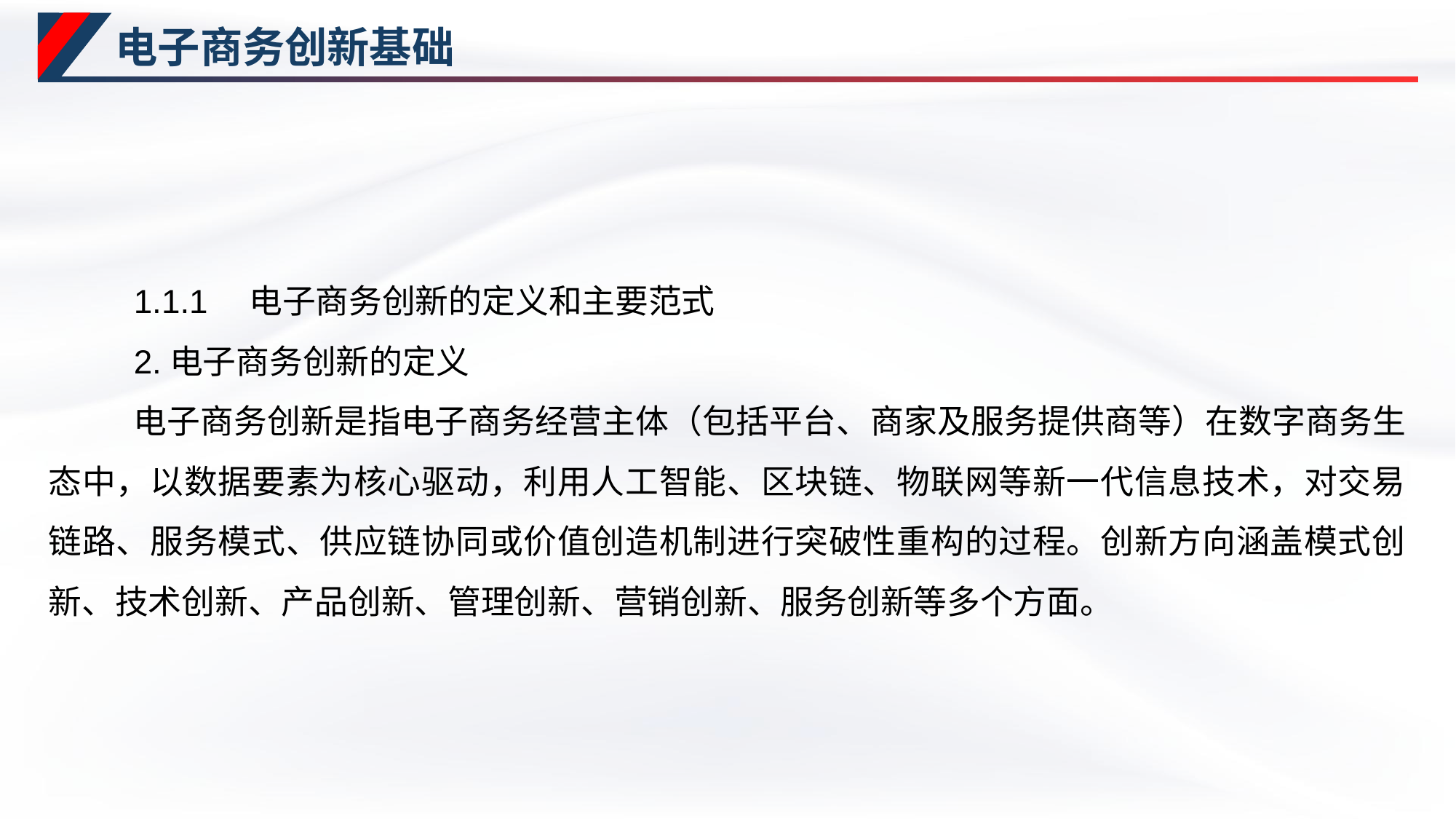

# 电子商务创新基础
1.1.1　电子商务创新的定义和主要范式
2.电子商务创新的定义
电子商务创新是指电子商务经营主体（包括平台、商家及服务提供商等）在数字商务生态中，以数据要素为核心驱动，利用人工智能、区块链、物联网等新一代信息技术，对交易链路、服务模式、供应链协同或价值创造机制进行突破性重构的过程。创新方向涵盖模式创新、技术创新、产品创新、管理创新、营销创新、服务创新等多个方面。